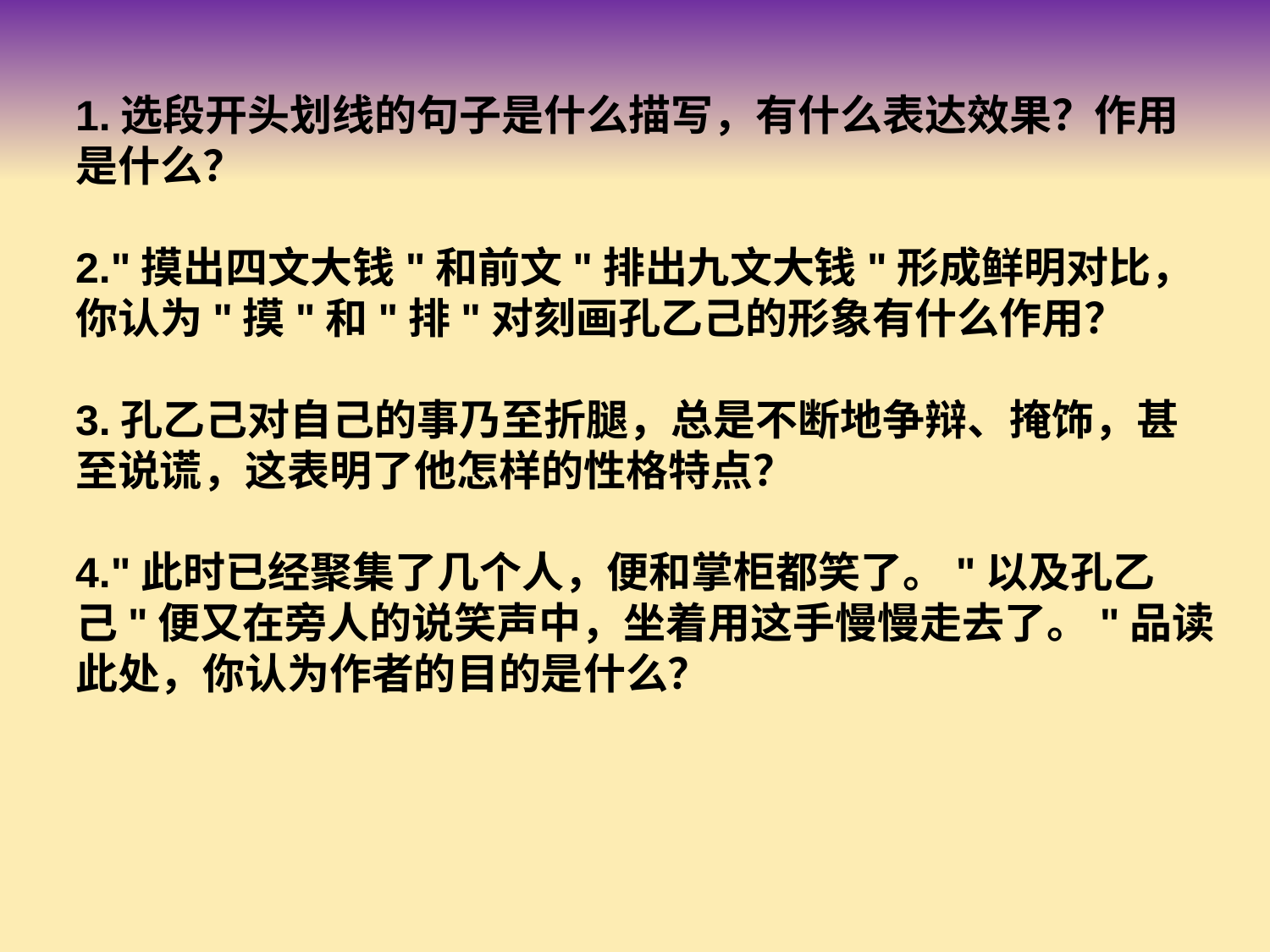

1.选段开头划线的句子是什么描写，有什么表达效果？作用是什么？

2."摸出四文大钱"和前文"排出九文大钱"形成鲜明对比，你认为"摸"和"排"对刻画孔乙己的形象有什么作用？

3.孔乙己对自己的事乃至折腿，总是不断地争辩、掩饰，甚至说谎，这表明了他怎样的性格特点？

4."此时已经聚集了几个人，便和掌柜都笑了。"以及孔乙己"便又在旁人的说笑声中，坐着用这手慢慢走去了。"品读此处，你认为作者的目的是什么？